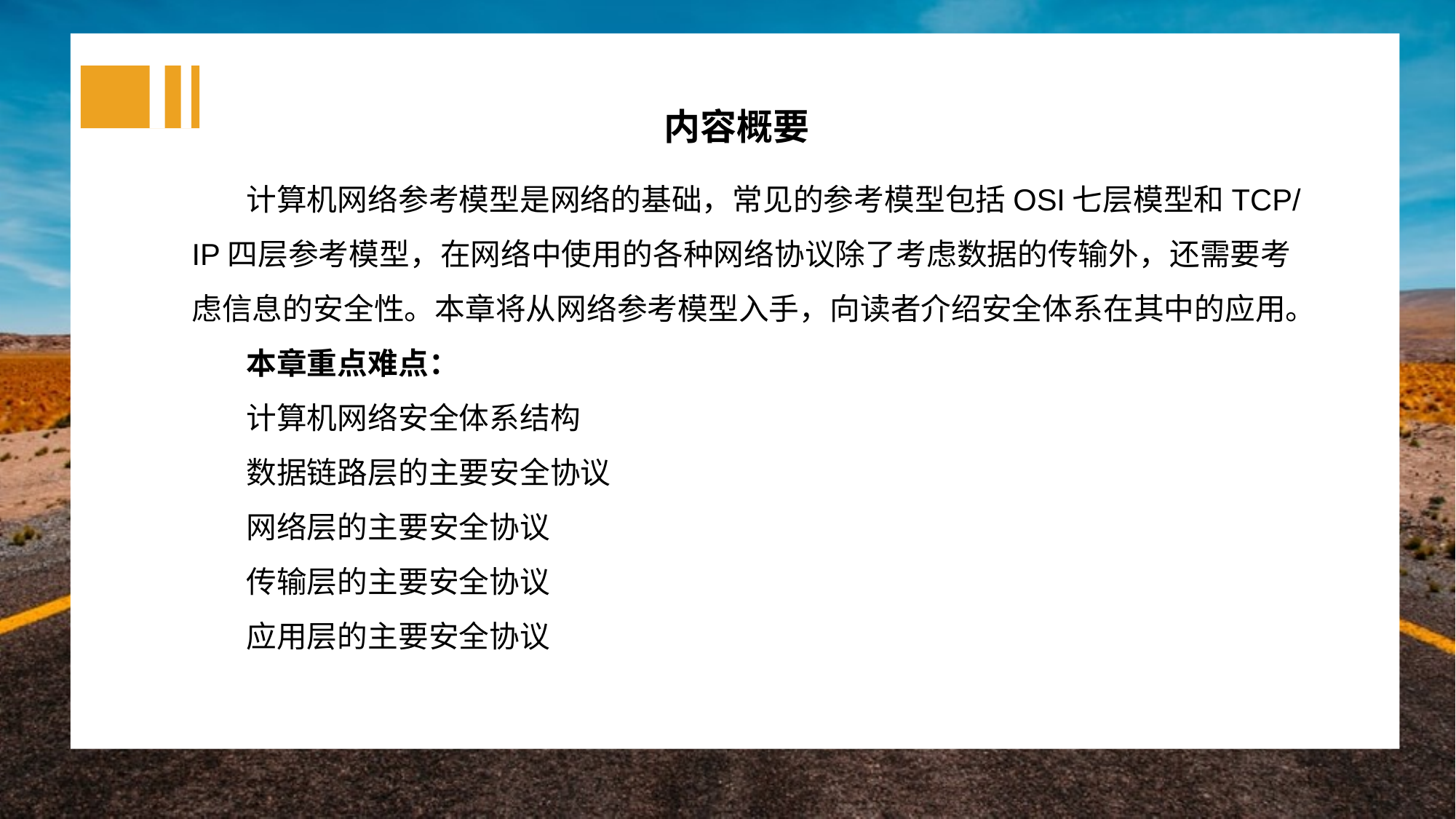

内容概要
计算机网络参考模型是网络的基础，常见的参考模型包括OSI七层模型和TCP/IP四层参考模型，在网络中使用的各种网络协议除了考虑数据的传输外，还需要考虑信息的安全性。本章将从网络参考模型入手，向读者介绍安全体系在其中的应用。
本章重点难点：
计算机网络安全体系结构
数据链路层的主要安全协议
网络层的主要安全协议
传输层的主要安全协议
应用层的主要安全协议